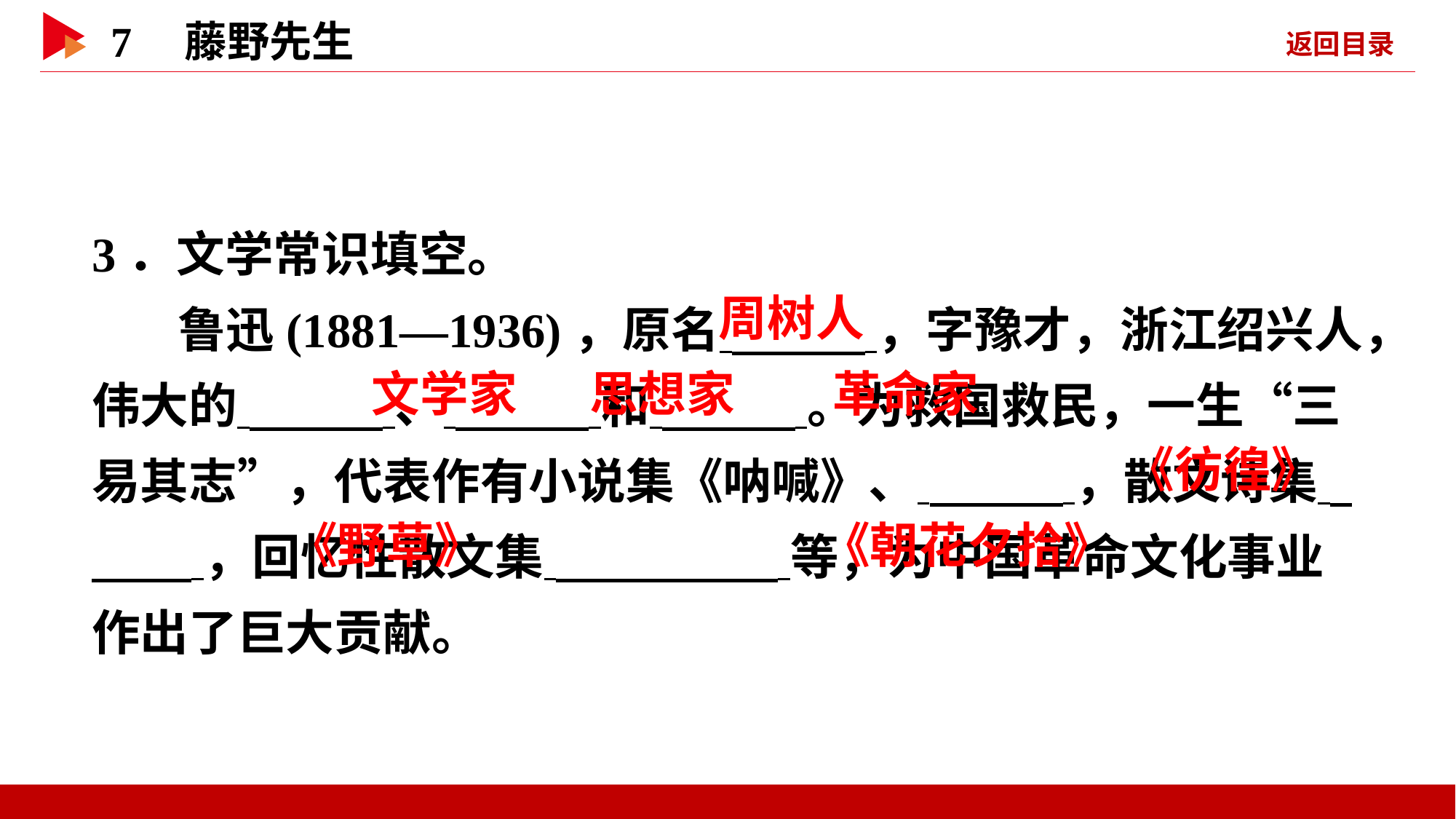

3．文学常识填空。
鲁迅(1881—1936)，原名              ，字豫才，浙江绍兴人，伟大的              、              和              。为救国救民，一生“三易其志”，代表作有小说集《呐喊》、              ，散文诗集              ，回忆性散文集                      等，为中国革命文化事业作出了巨大贡献。
 周树人
 文学家
 思想家
 革命家
 《彷徨》
 《野草》
 《朝花夕拾》